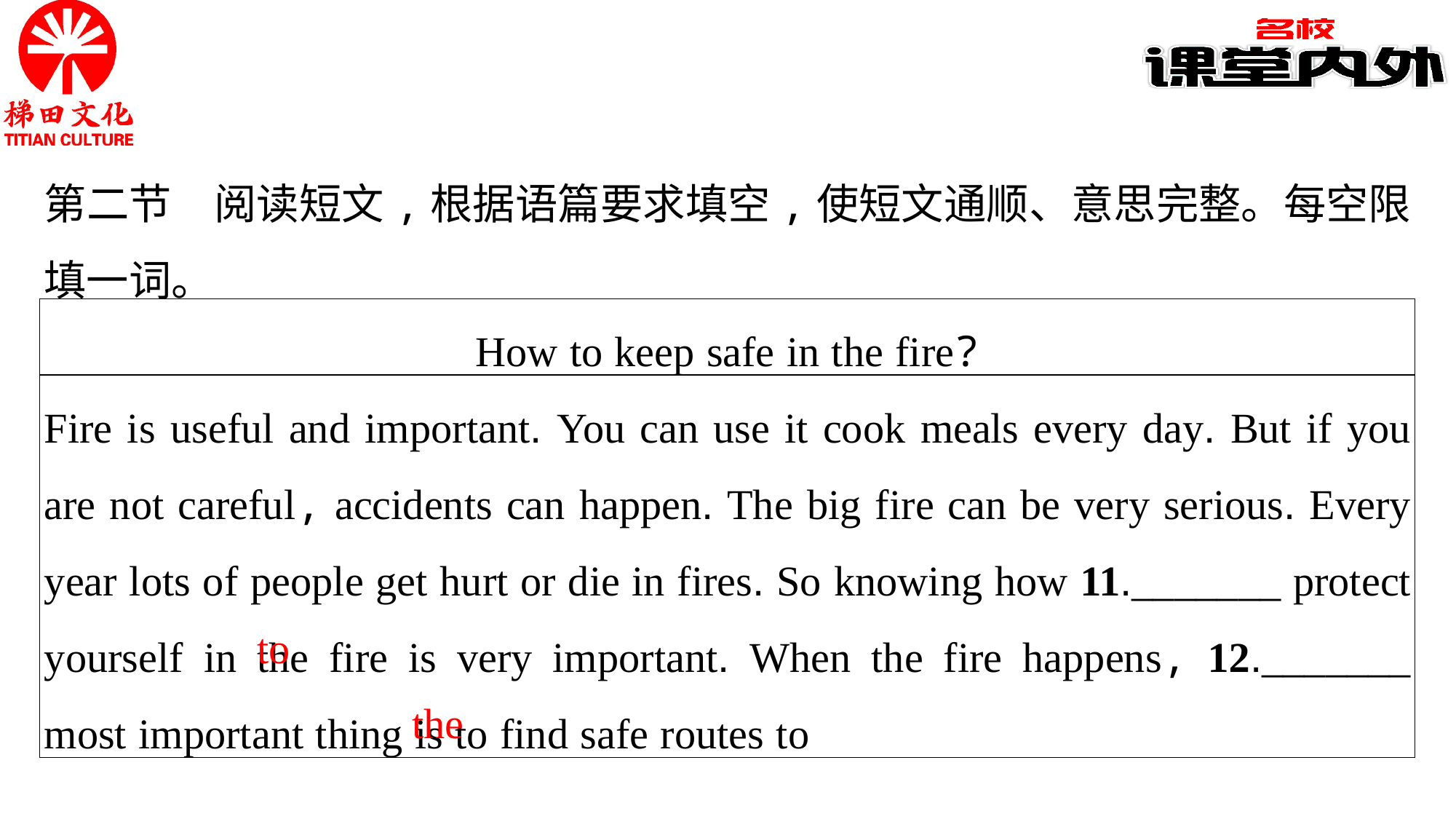

第二节　阅读短文,根据语篇要求填空,使短文通顺、意思完整。每空限填一词。
How to keep safe in the fire?
Fire is useful and important. You can use it cook meals every day. But if you are not careful, accidents can happen. The big fire can be very serious. Every year lots of people get hurt or die in fires. So knowing how 11._______ protect yourself in the fire is very important. When the fire happens, 12._______ most important thing is to find safe routes to
to
the